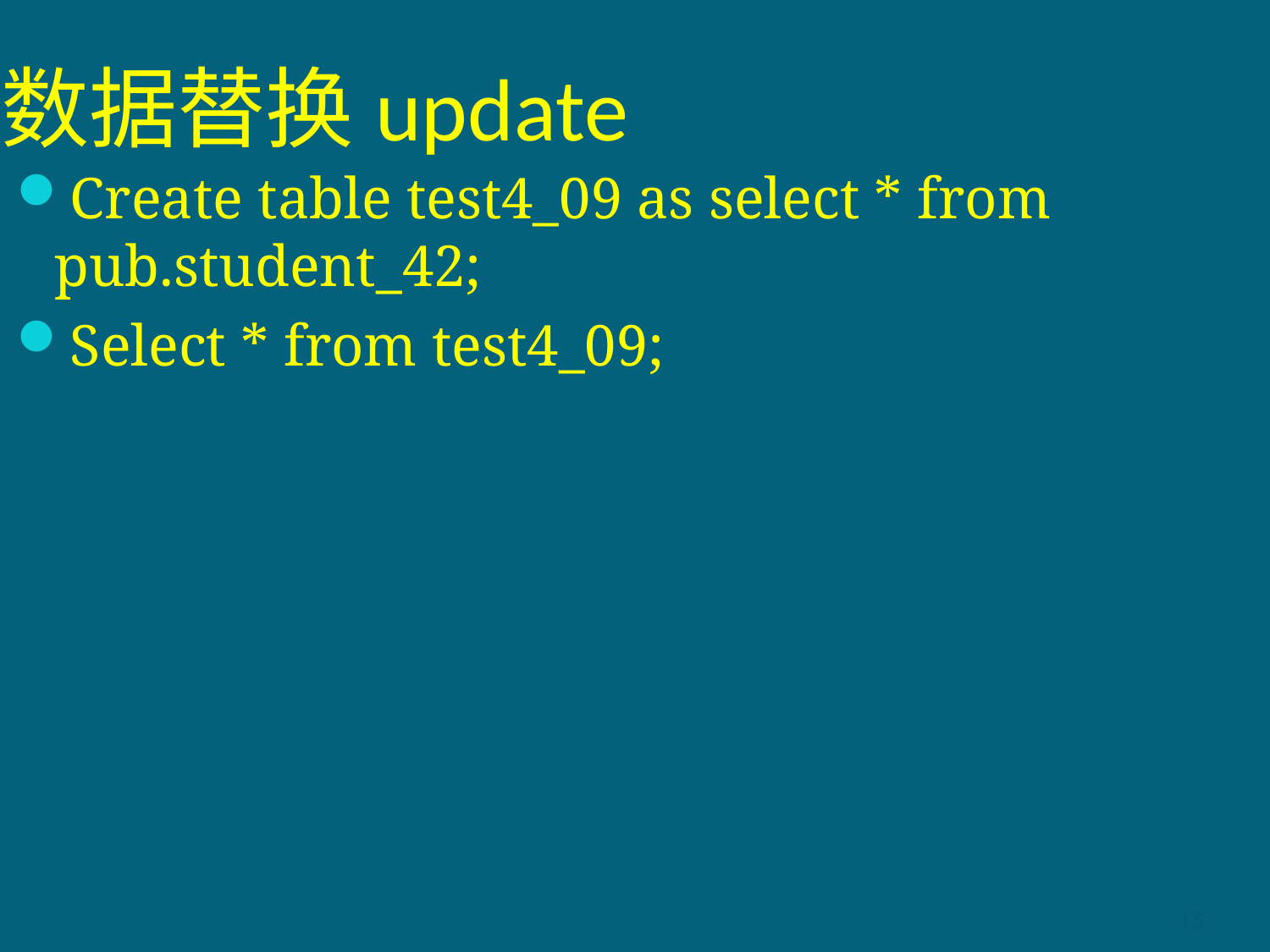

# 数据替换update
Create table test4_09 as select * from pub.student_42;
Select * from test4_09;

15